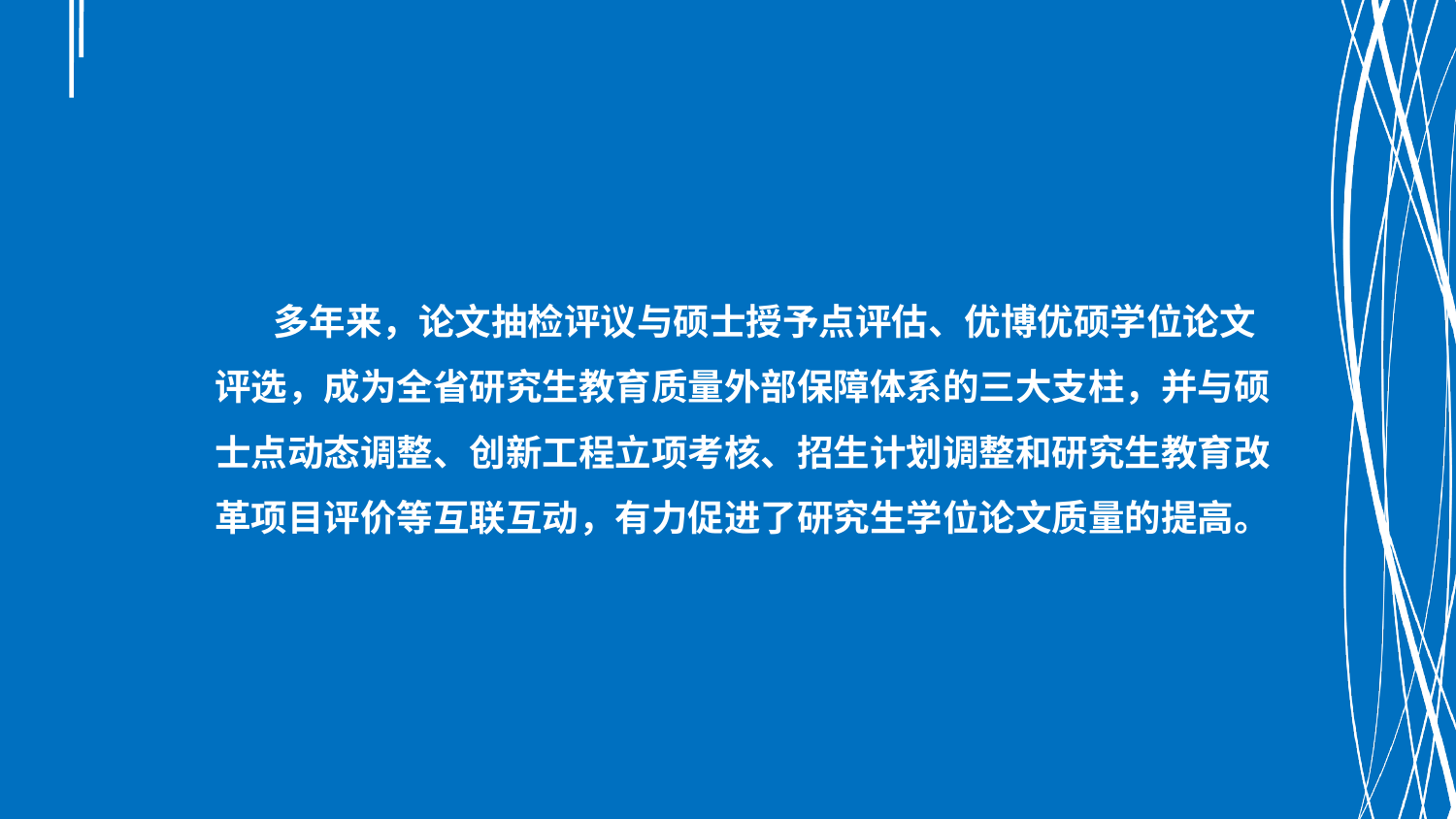

多年来，论文抽检评议与硕士授予点评估、优博优硕学位论文评选，成为全省研究生教育质量外部保障体系的三大支柱，并与硕士点动态调整、创新工程立项考核、招生计划调整和研究生教育改革项目评价等互联互动，有力促进了研究生学位论文质量的提高。